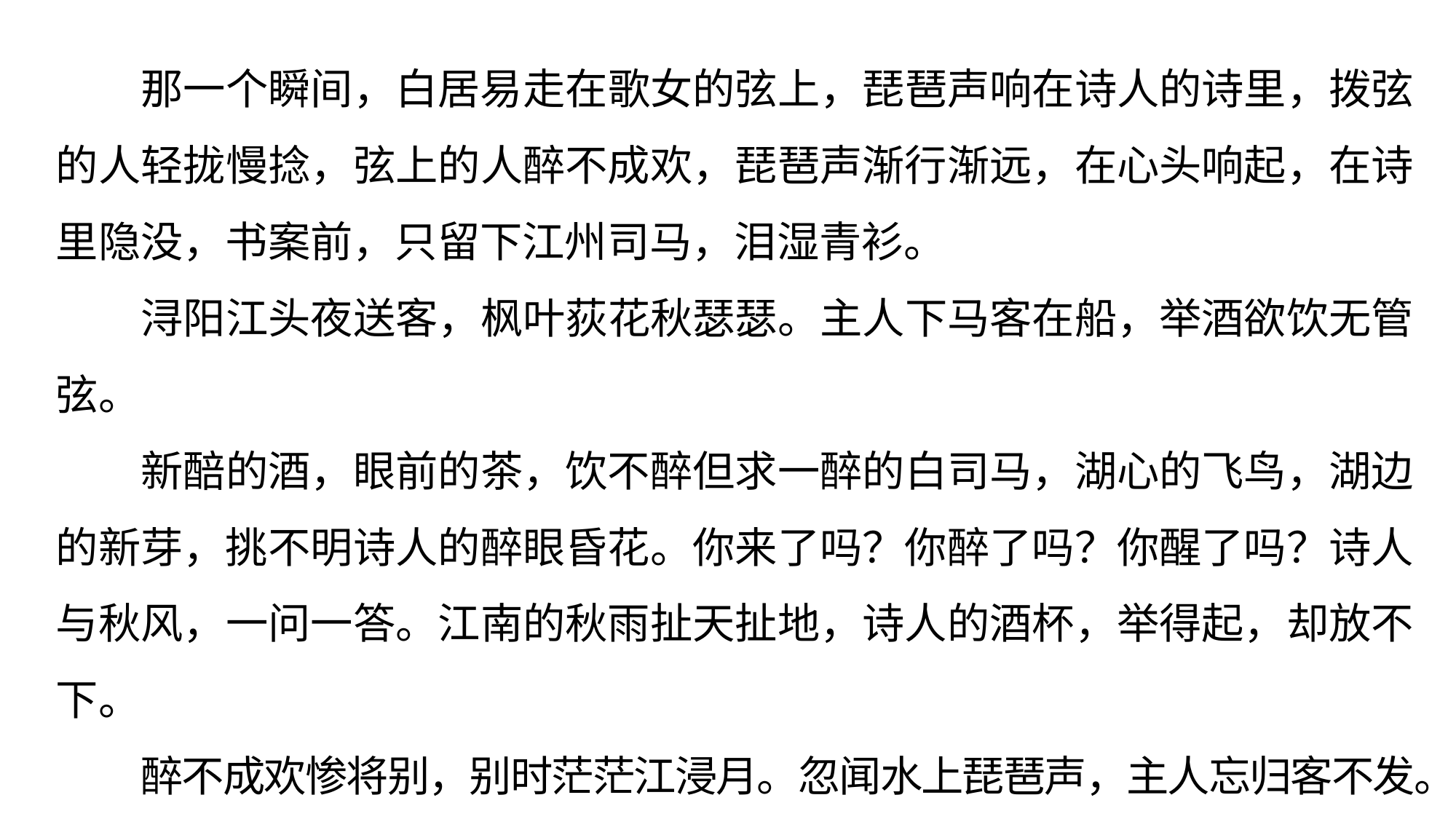

那一个瞬间，白居易走在歌女的弦上，琵琶声响在诗人的诗里，拨弦的人轻拢慢捻，弦上的人醉不成欢，琵琶声渐行渐远，在心头响起，在诗里隐没，书案前，只留下江州司马，泪湿青衫。
浔阳江头夜送客，枫叶荻花秋瑟瑟。主人下马客在船，举酒欲饮无管弦。
新醅的酒，眼前的茶，饮不醉但求一醉的白司马，湖心的飞鸟，湖边的新芽，挑不明诗人的醉眼昏花。你来了吗？你醉了吗？你醒了吗？诗人与秋风，一问一答。江南的秋雨扯天扯地，诗人的酒杯，举得起，却放不下。
醉不成欢惨将别，别时茫茫江浸月。忽闻水上琵琶声，主人忘归客不发。